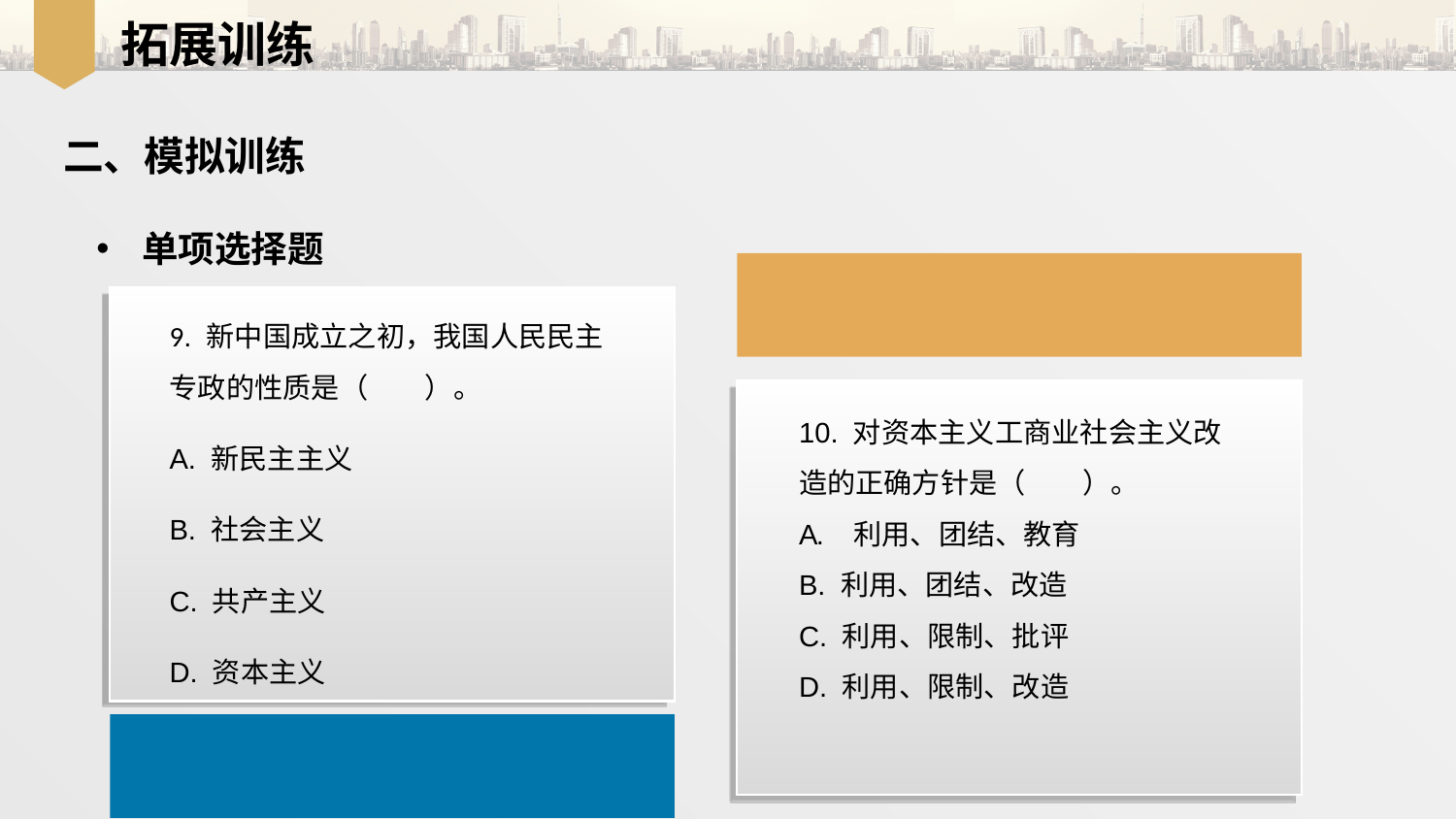

拓展训练
二、模拟训练
单项选择题

9. 新中国成立之初，我国人民民主专政的性质是（　　）。
A. 新民主主义
B. 社会主义
C. 共产主义
D. 资本主义

10. 对资本主义工商业社会主义改造的正确方针是（　　）。
利用、团结、教育
B. 利用、团结、改造
C. 利用、限制、批评
D. 利用、限制、改造